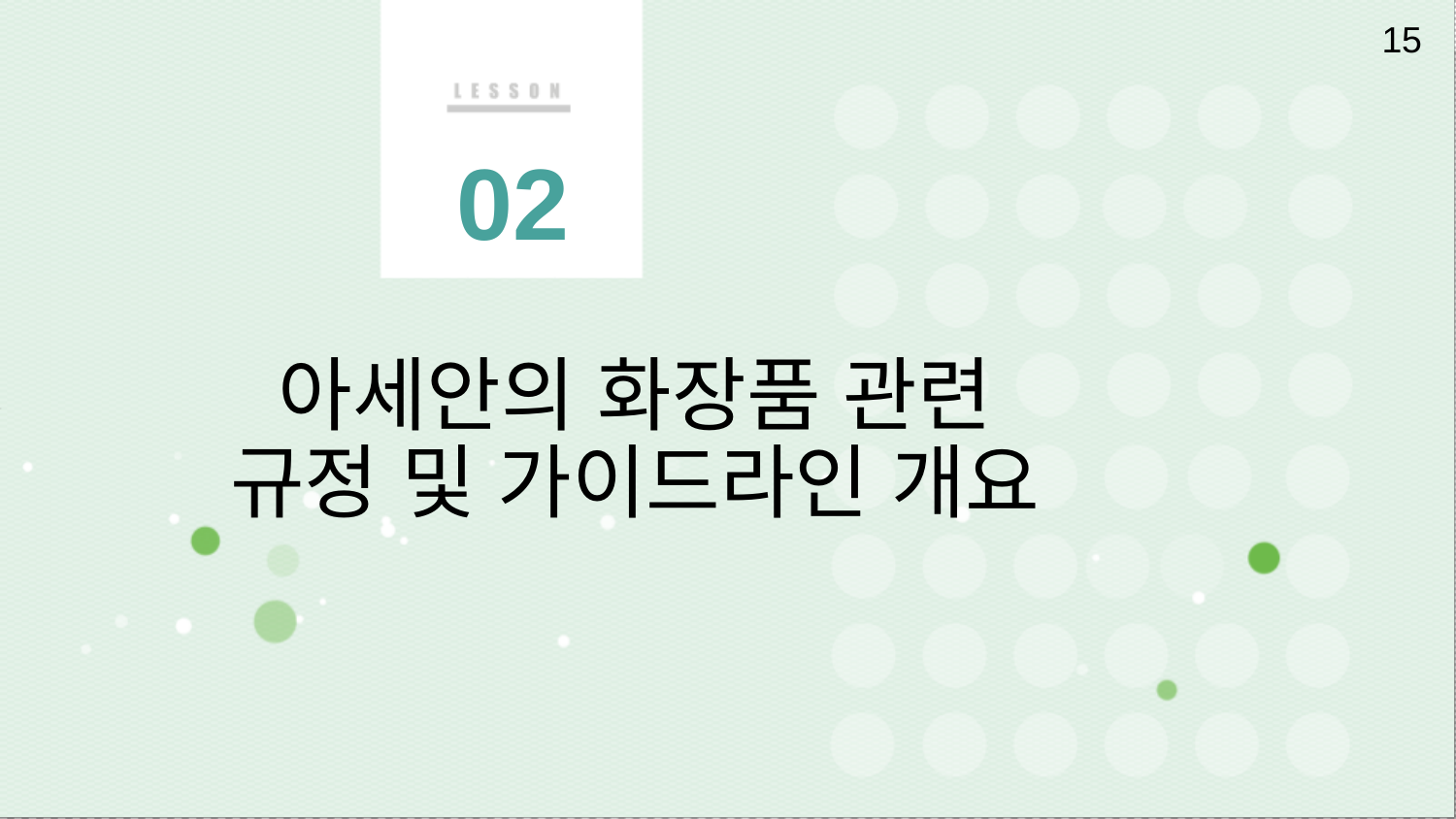

15
# 02
아세안의 화장품 관련
규정 및 가이드라인 개요